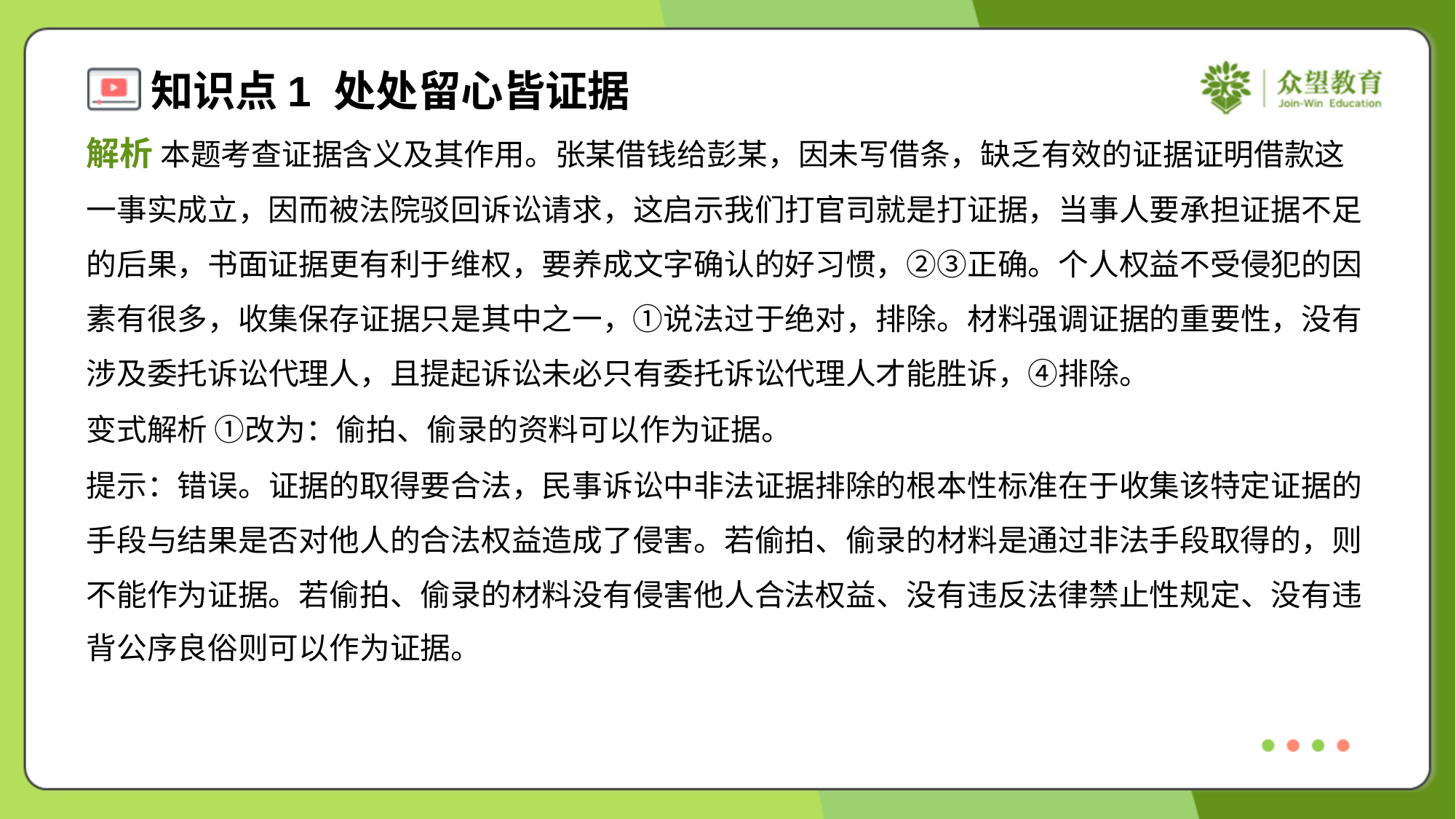

解析 本题考查证据含义及其作用。张某借钱给彭某，因未写借条，缺乏有效的证据证明借款这
一事实成立，因而被法院驳回诉讼请求，这启示我们打官司就是打证据，当事人要承担证据不足
的后果，书面证据更有利于维权，要养成文字确认的好习惯，②③正确。个人权益不受侵犯的因
素有很多，收集保存证据只是其中之一，①说法过于绝对，排除。材料强调证据的重要性，没有
涉及委托诉讼代理人，且提起诉讼未必只有委托诉讼代理人才能胜诉，④排除。
变式解析 ①改为：偷拍、偷录的资料可以作为证据。
提示：错误。证据的取得要合法，民事诉讼中非法证据排除的根本性标准在于收集该特定证据的
手段与结果是否对他人的合法权益造成了侵害。若偷拍、偷录的材料是通过非法手段取得的，则
不能作为证据。若偷拍、偷录的材料没有侵害他人合法权益、没有违反法律禁止性规定、没有违
背公序良俗则可以作为证据。